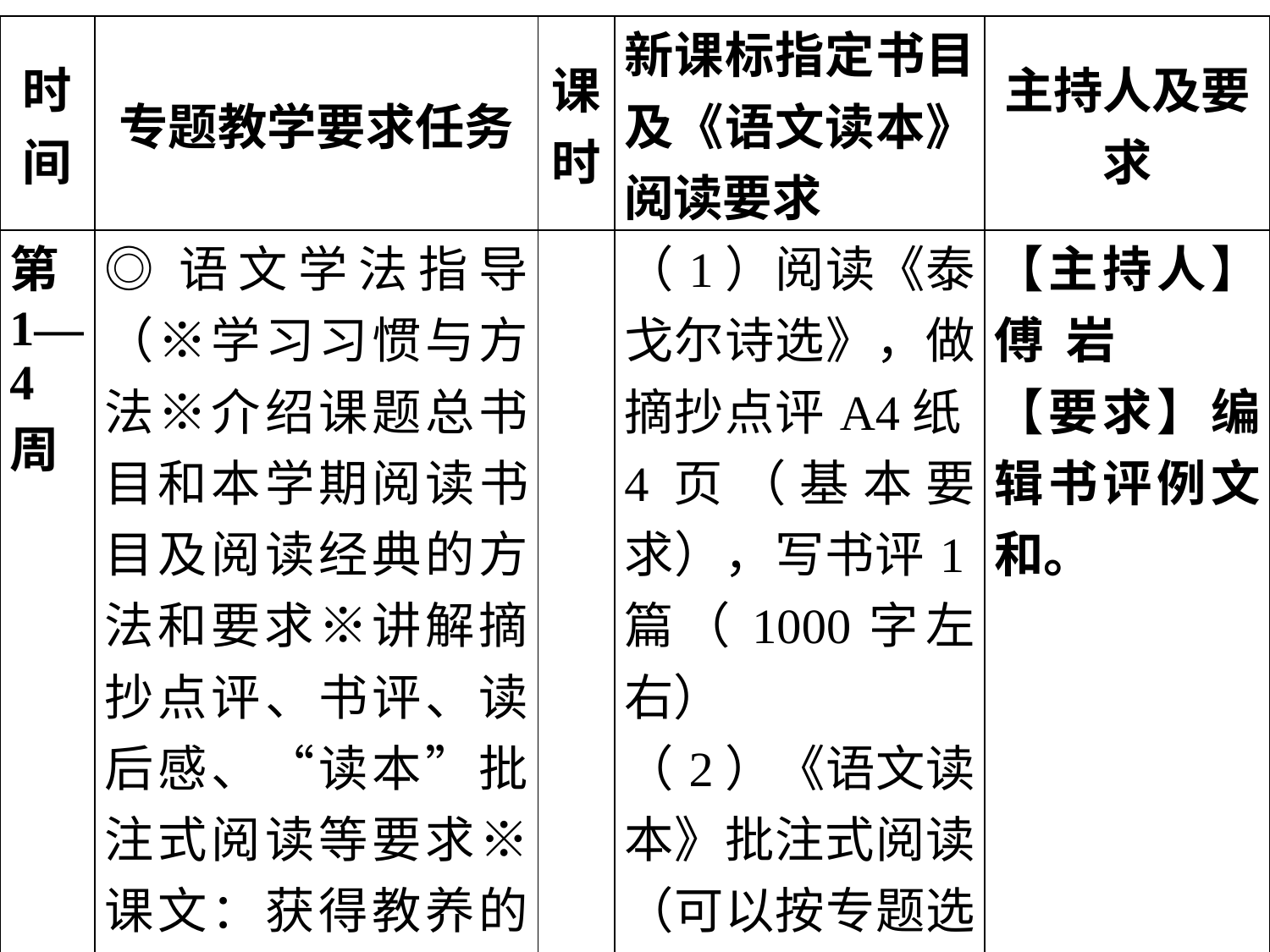

| 时 间 | 专题教学要求任务 | 课 时 | 新课标指定书目及《语文读本》阅读要求 | 主持人及要求 |
| --- | --- | --- | --- | --- |
| 第1—4周 | ◎语文学法指导（※学习习惯与方法※介绍课题总书目和本学期阅读书目及阅读经典的方法和要求※讲解摘抄点评、书评、读后感、“读本”批注式阅读等要求※课文：获得教养的途径） |  | （1）阅读《泰戈尔诗选》，做摘抄点评A4纸4页（基本要求），写书评1篇（1000字左右） （2）《语文读本》批注式阅读（可以按专题选读批注） | 【主持人】傅 岩 【要求】编辑书评例文和。 |